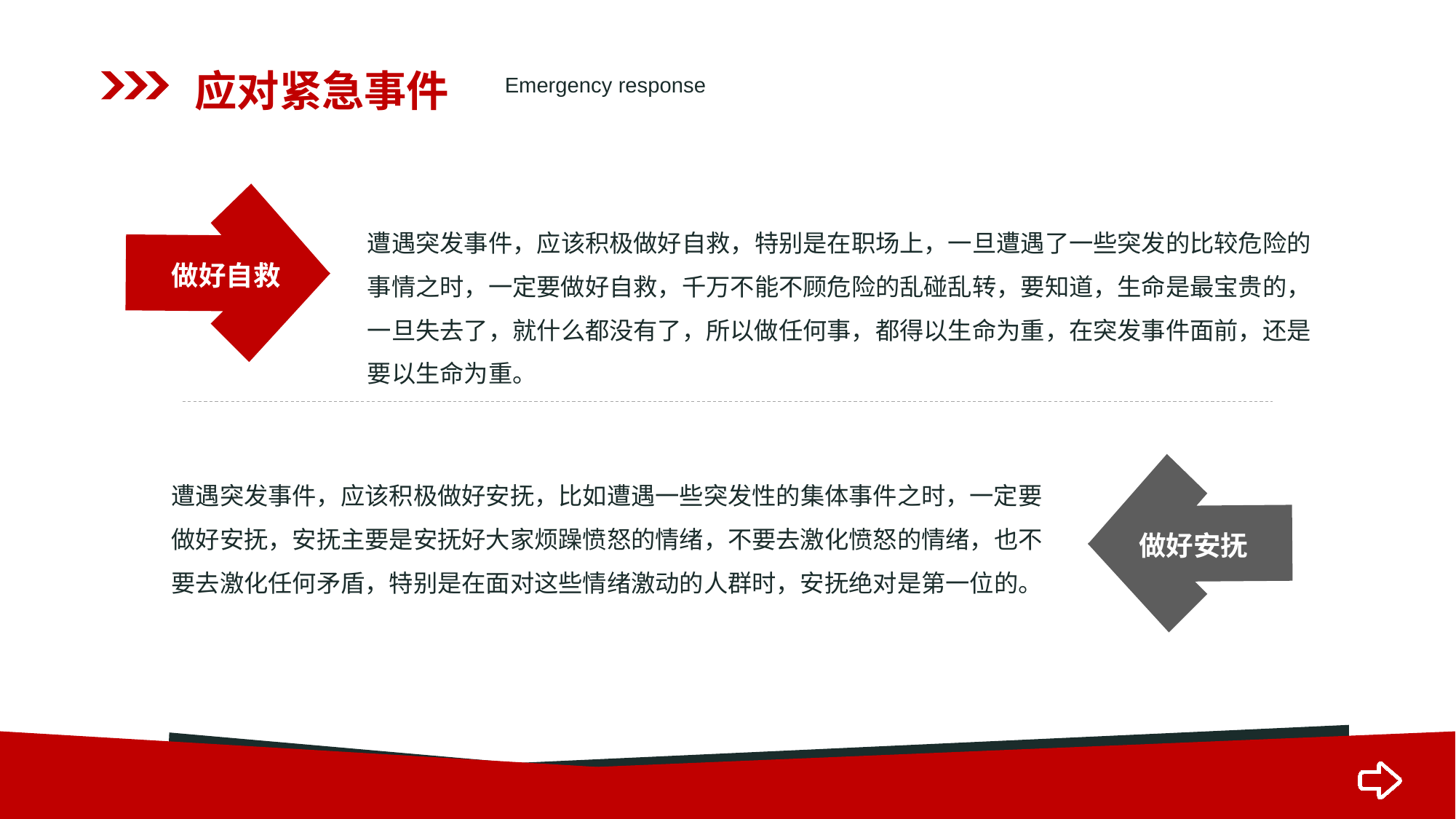

应对紧急事件
Emergency response

做好自救
遭遇突发事件，应该积极做好自救，特别是在职场上，一旦遭遇了一些突发的比较危险的事情之时，一定要做好自救，千万不能不顾危险的乱碰乱转，要知道，生命是最宝贵的，一旦失去了，就什么都没有了，所以做任何事，都得以生命为重，在突发事件面前，还是要以生命为重。

做好安抚
遭遇突发事件，应该积极做好安抚，比如遭遇一些突发性的集体事件之时，一定要做好安抚，安抚主要是安抚好大家烦躁愤怒的情绪，不要去激化愤怒的情绪，也不要去激化任何矛盾，特别是在面对这些情绪激动的人群时，安抚绝对是第一位的。